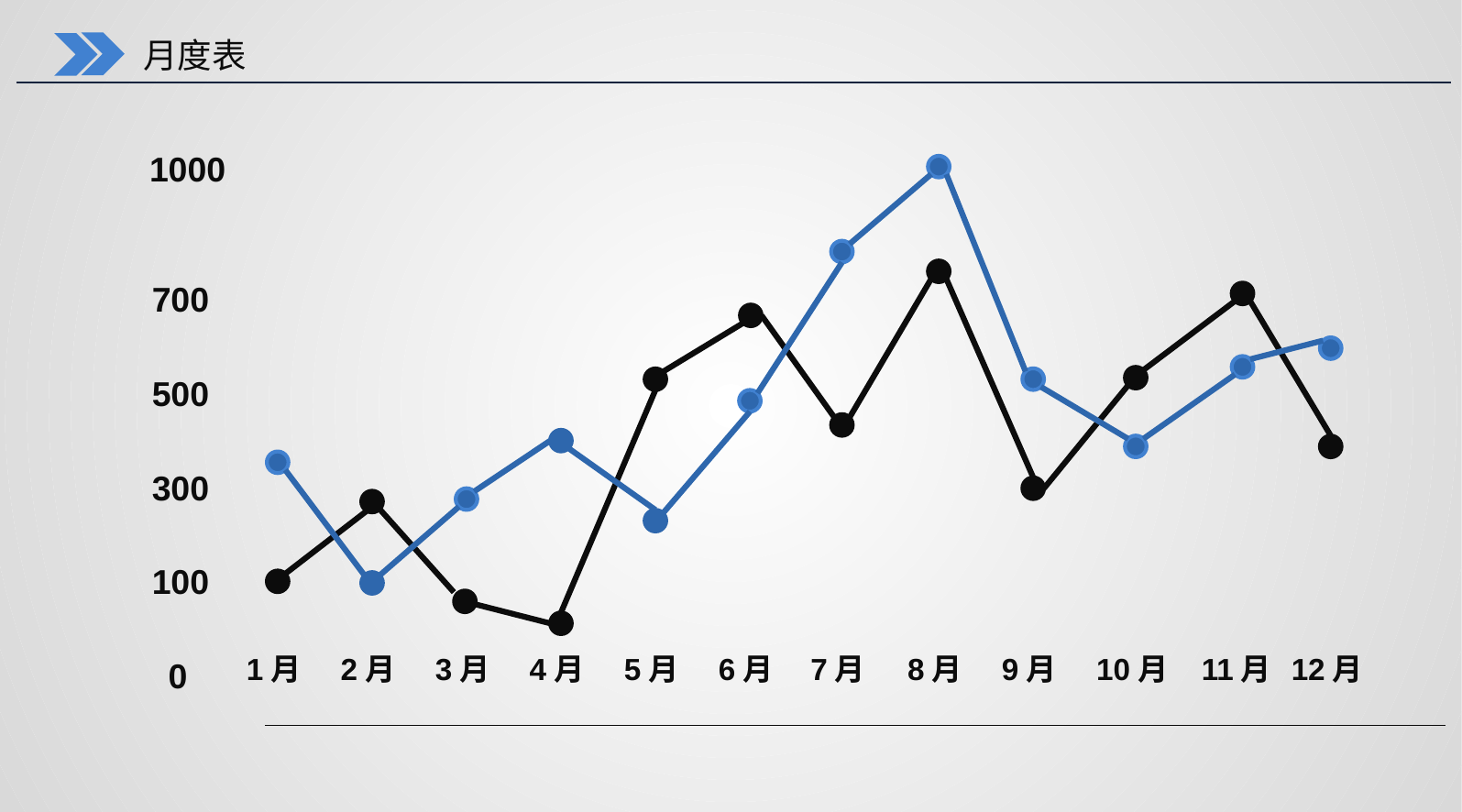

月度表

  1000
700
500
300
100
0

1月

2月

3月

4月

5月

6月

7月

8月

9月

10月

11月

12月